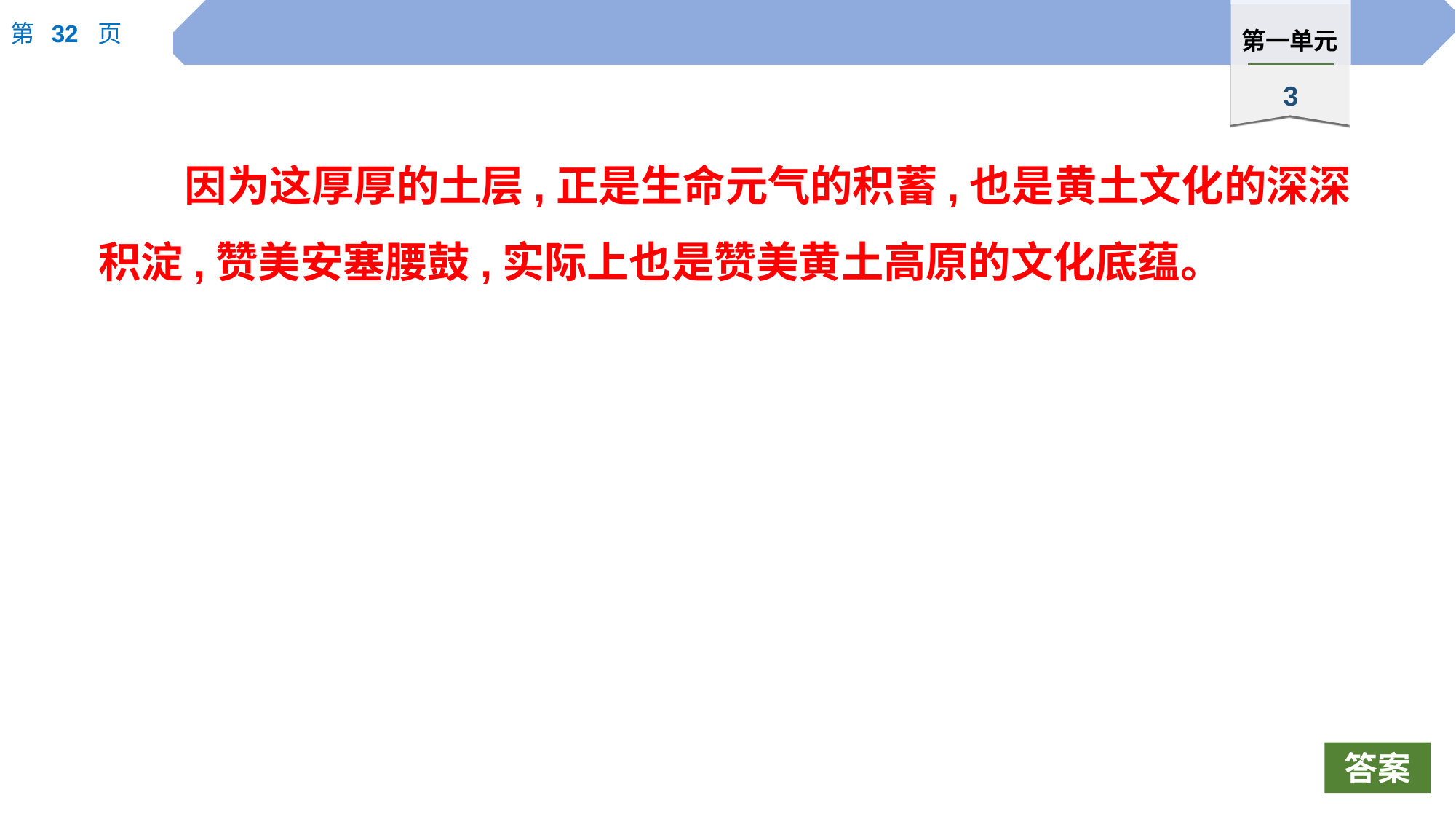

因为这厚厚的土层,正是生命元气的积蓄,也是黄土文化的深深积淀,赞美安塞腰鼓,实际上也是赞美黄土高原的文化底蕴。
答案